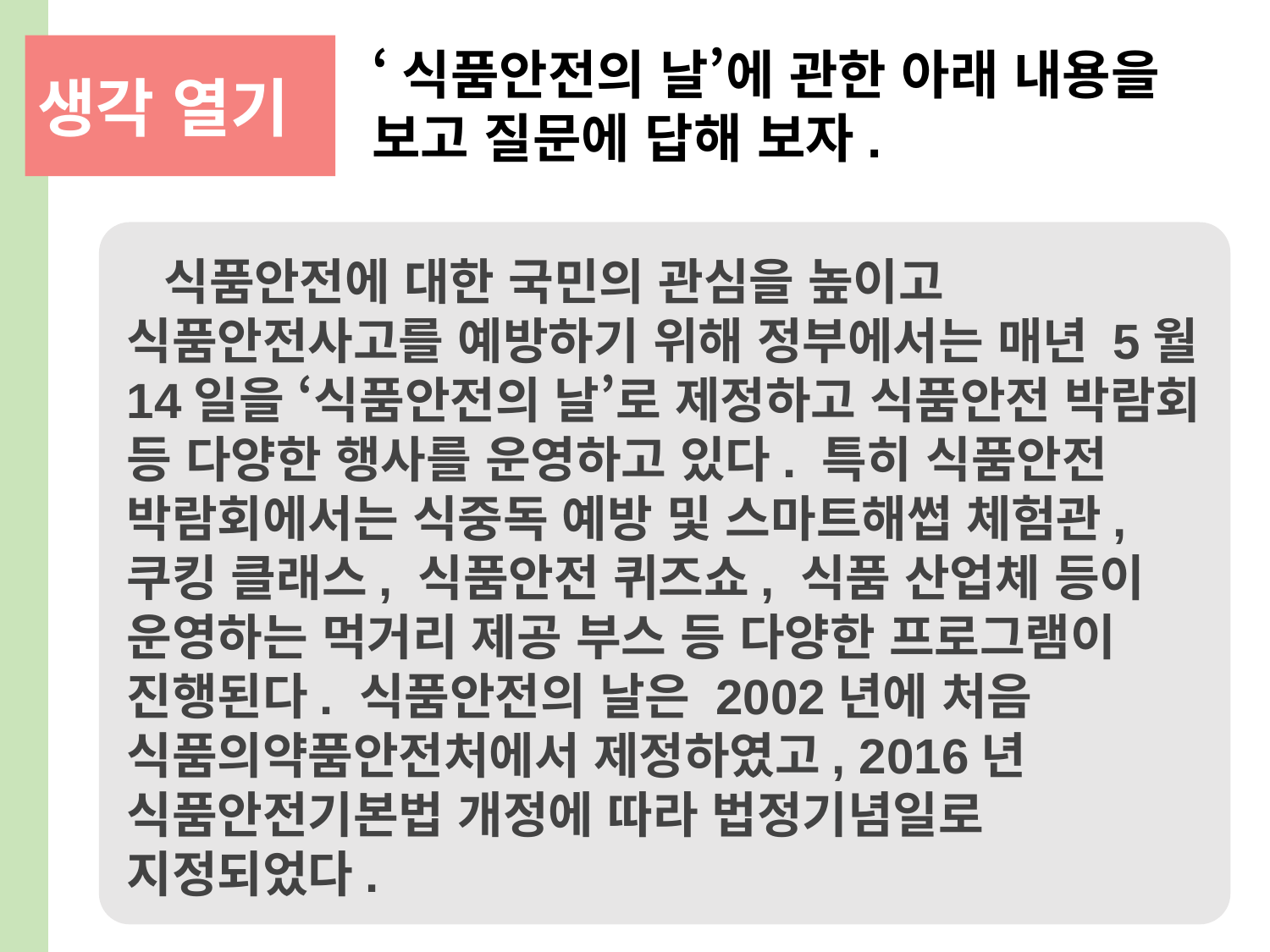

‘식품안전의 날’에 관한 아래 내용을 보고 질문에 답해 보자.

식품안전에 대한 국민의 관심을 높이고 식품안전사고를 예방하기 위해 정부에서는 매년 5월 14일을 ‘식품안전의 날’로 제정하고 식품안전 박람회 등 다양한 행사를 운영하고 있다. 특히 식품안전 박람회에서는 식중독 예방 및 스마트해썹 체험관, 쿠킹 클래스, 식품안전 퀴즈쇼, 식품 산업체 등이 운영하는 먹거리 제공 부스 등 다양한 프로그램이 진행된다. 식품안전의 날은 2002년에 처음 식품의약품안전처에서 제정하였고, 2016년 식품안전기본법 개정에 따라 법정기념일로 지정되었다.